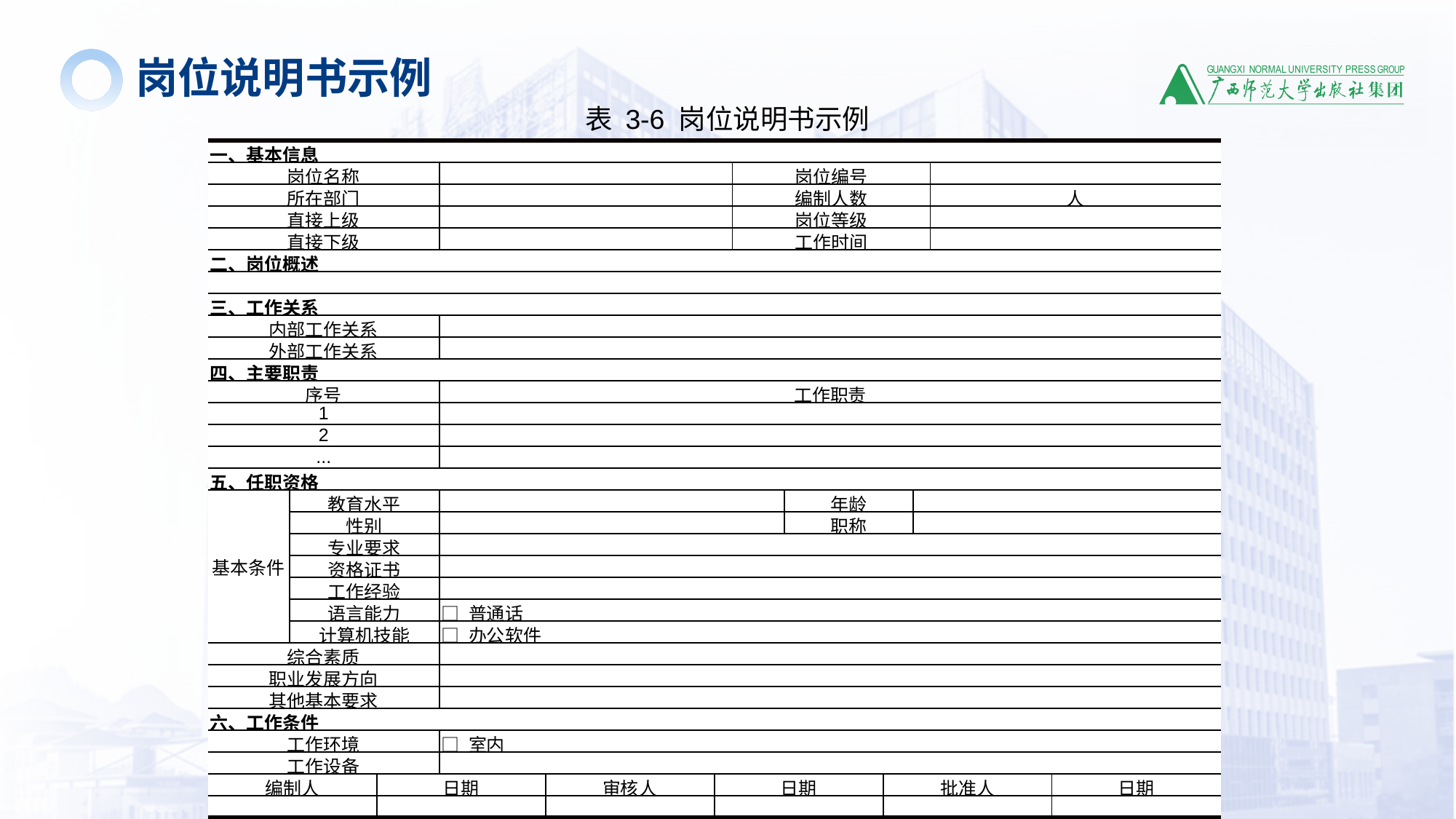

岗位说明书示例

表 3-6 岗位说明书示例
| 一、基本信息 |  |  |  |  |  |  |  |  |  |  |  |
| --- | --- | --- | --- | --- | --- | --- | --- | --- | --- | --- | --- |
| 岗位名称 |  |  |  |  |  | 岗位编号 |  |  |  |  |  |
| 所在部门 |  |  |  |  |  | 编制人数 |  |  |  | 人 |  |
| 直接上级 |  |  |  |  |  | 岗位等级 |  |  |  |  |  |
| 直接下级 |  |  |  |  |  | 工作时间 |  |  |  |  |  |
| 二、岗位概述 |  |  |  |  |  |  |  |  |  |  |  |
|  |  |  |  |  |  |  |  |  |  |  |  |
| 三、工作关系 |  |  |  |  |  |  |  |  |  |  |  |
| 内部工作关系 |  |  |  |  |  |  |  |  |  |  |  |
| 外部工作关系 |  |  |  |  |  |  |  |  |  |  |  |
| 四、主要职责 |  |  |  |  |  |  |  |  |  |  |  |
| 序号 |  |  | 工作职责 |  |  |  |  |  |  |  |  |
| 1 |  |  |  |  |  |  |  |  |  |  |  |
| 2 |  |  |  |  |  |  |  |  |  |  |  |
| ... |  |  |  |  |  |  |  |  |  |  |  |
| 五、任职资格 |  |  |  |  |  |  |  |  |  |  |  |
| 基本条件 | 教育水平 |  |  |  |  |  | 年龄 |  |  |  |  |
|  | 性别 |  |  |  |  |  | 职称 |  |  |  |  |
|  | 专业要求 |  |  |  |  |  |  |  |  |  |  |
|  | 资格证书 |  |  |  |  |  |  |  |  |  |  |
|  | 工作经验 |  |  |  |  |  |  |  |  |  |  |
|  | 语言能力 |  | □ 普通话 |  |  |  |  |  |  |  |  |
|  | 计算机技能 |  | □ 办公软件 |  |  |  |  |  |  |  |  |
| 综合素质 |  |  |  |  |  |  |  |  |  |  |  |
| 职业发展方向 |  |  |  |  |  |  |  |  |  |  |  |
| 其他基本要求 |  |  |  |  |  |  |  |  |  |  |  |
| 六、工作条件 |  |  |  |  |  |  |  |  |  |  |  |
| 工作环境 |  |  | □ 室内 |  |  |  |  |  |  |  |  |
| 工作设备 |  |  |  |  |  |  |  |  |  |  |  |
| 编制人 |  | 日期 |  | 审核人 | 日期 |  |  | 批准人 |  |  | 日期 |
|  |  |  |  |  |  |  |  |  |  |  |  |